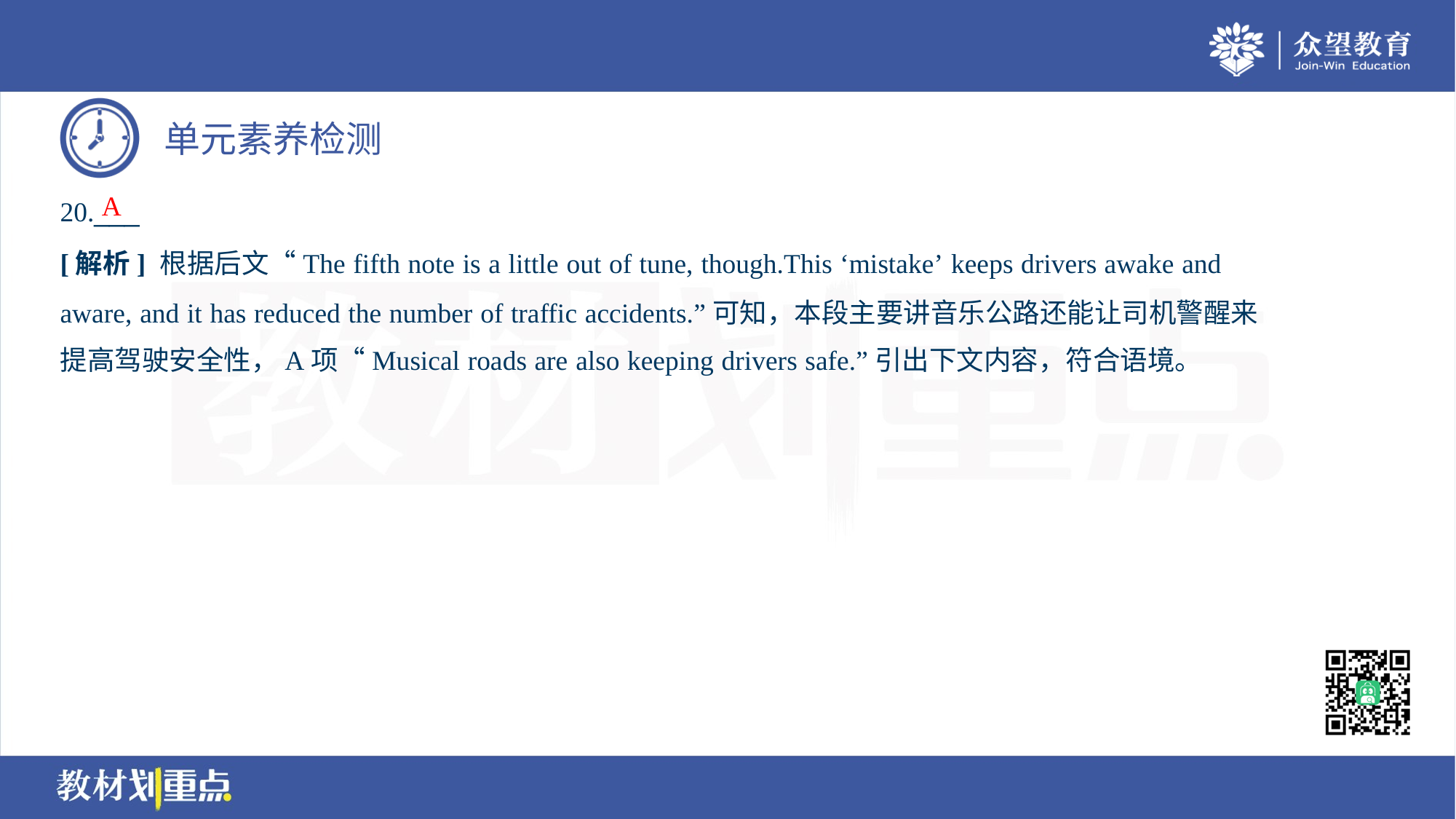

A
20.___
[解析] 根据后文“The fifth note is a little out of tune, though.This ‘mistake’ keeps drivers awake and
aware, and it has reduced the number of traffic accidents.”可知，本段主要讲音乐公路还能让司机警醒来
提高驾驶安全性，A项“Musical roads are also keeping drivers safe.”引出下文内容，符合语境。